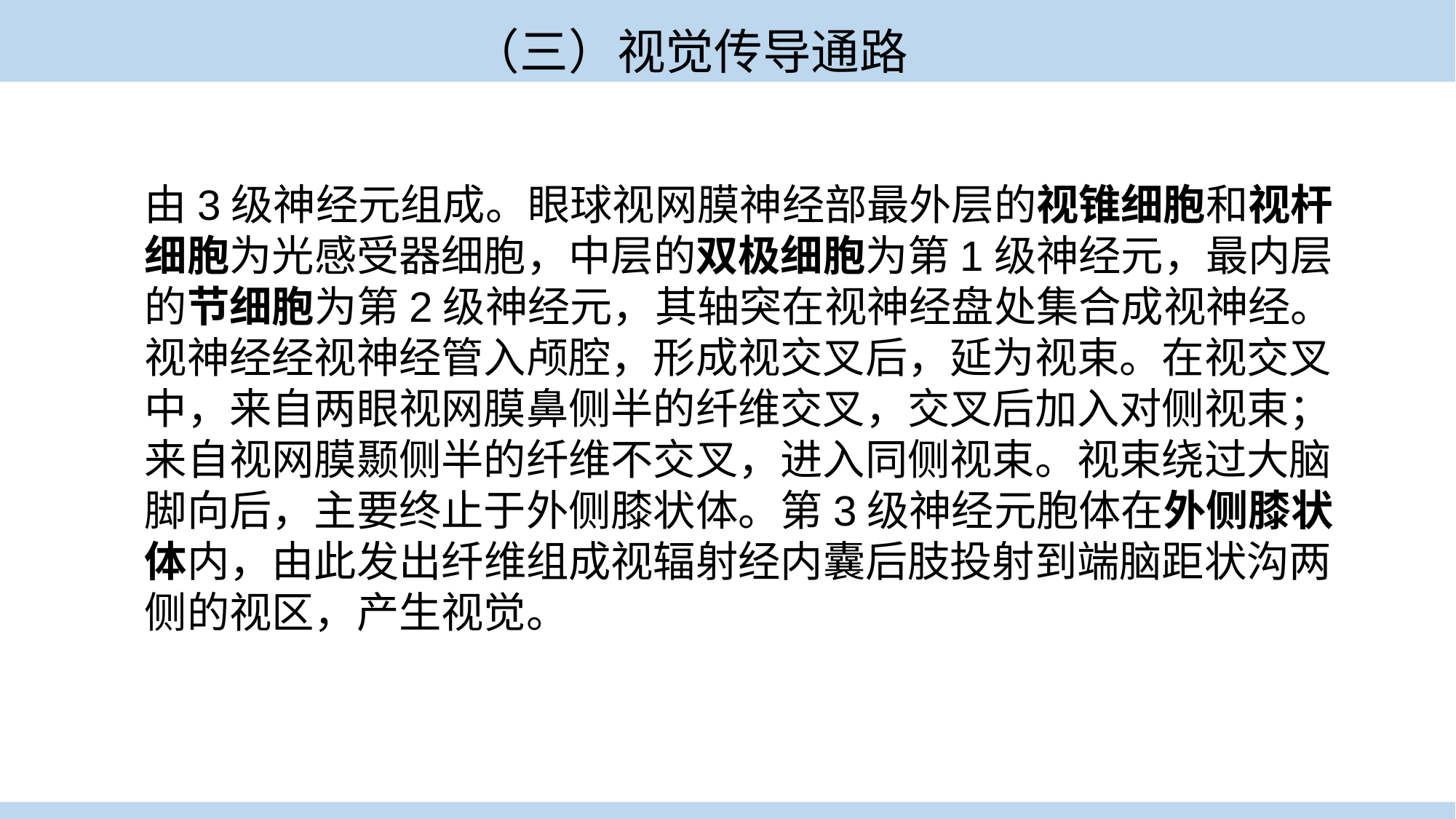

（三）视觉传导通路
由3级神经元组成。眼球视网膜神经部最外层的视锥细胞和视杆细胞为光感受器细胞，中层的双极细胞为第1级神经元，最内层的节细胞为第2级神经元，其轴突在视神经盘处集合成视神经。视神经经视神经管入颅腔，形成视交叉后，延为视束。在视交叉中，来自两眼视网膜鼻侧半的纤维交叉，交叉后加入对侧视束；来自视网膜颞侧半的纤维不交叉，进入同侧视束。视束绕过大脑脚向后，主要终止于外侧膝状体。第3级神经元胞体在外侧膝状体内，由此发出纤维组成视辐射经内囊后肢投射到端脑距状沟两侧的视区，产生视觉。